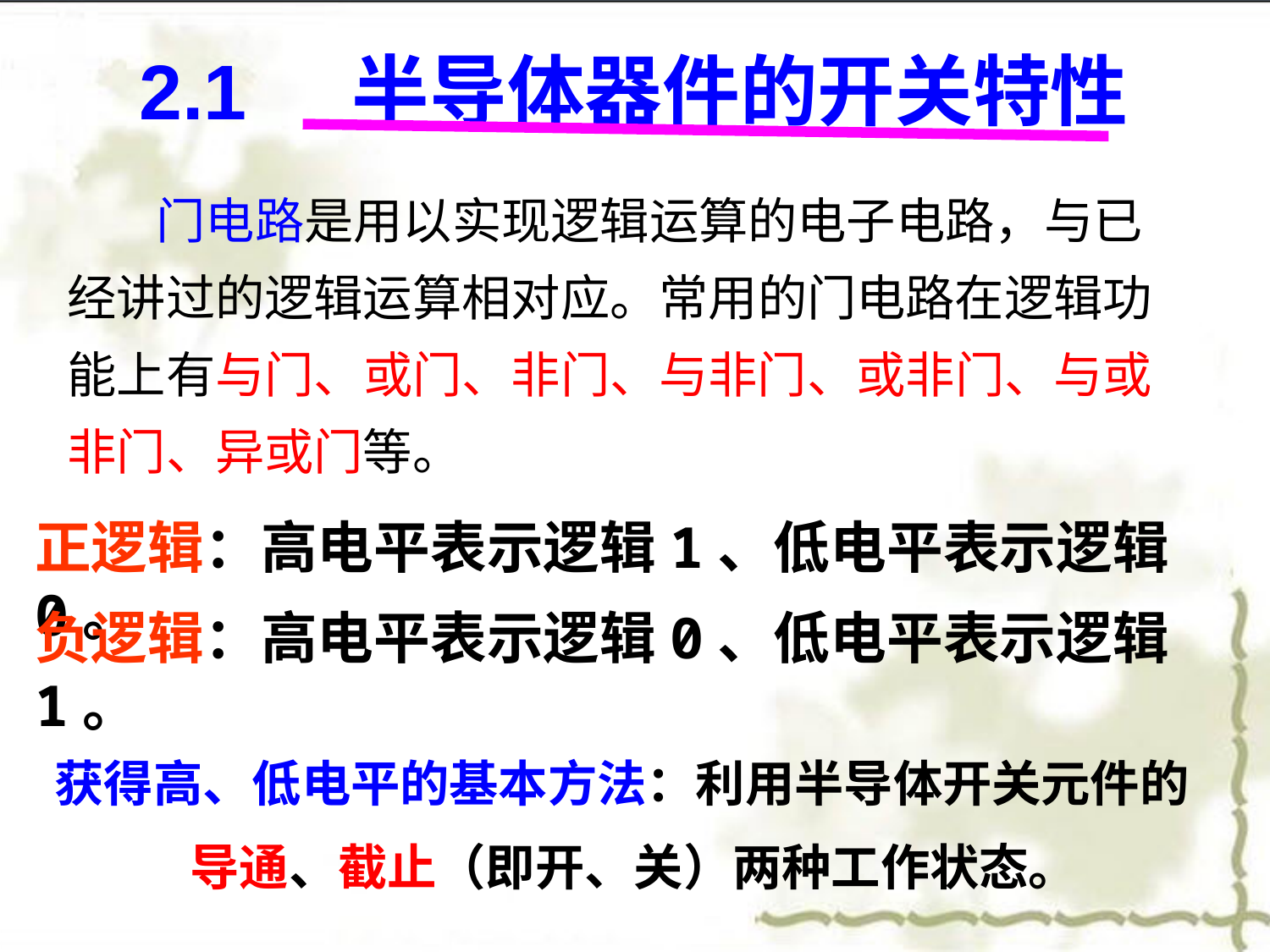

2.1    半导体器件的开关特性

       门电路是用以实现逻辑运算的电子电路，与已经讲过的逻辑运算相对应。常用的门电路在逻辑功能上有与门、或门、非门、与非门、或非门、与或非门、异或门等。
正逻辑：高电平表示逻辑1、低电平表示逻辑0。
负逻辑：高电平表示逻辑0、低电平表示逻辑1。
获得高、低电平的基本方法：利用半导体开关元件的
           导通、截止（即开、关）两种工作状态。